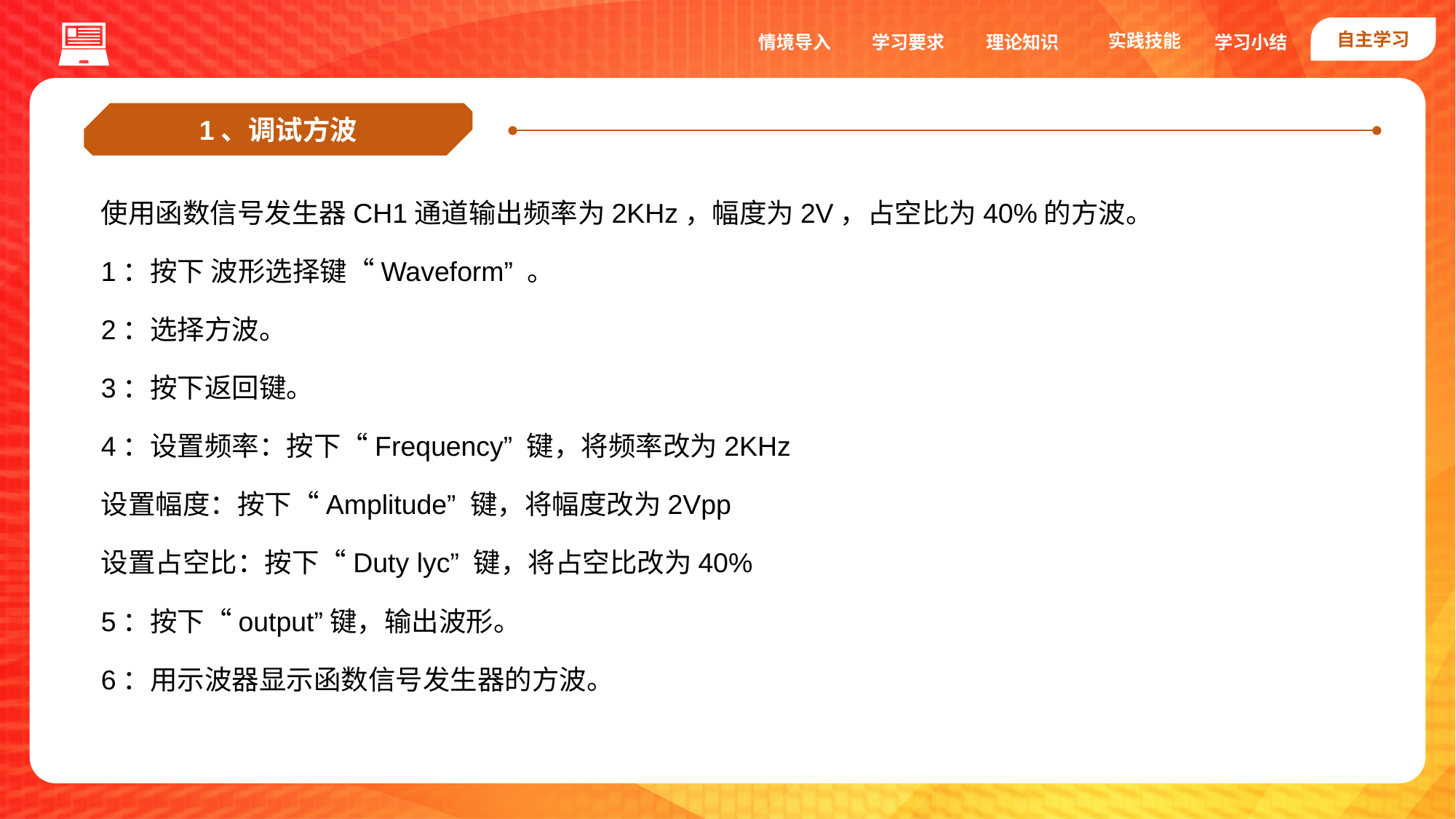

自主学习
实践技能
情境导入
学习要求
理论知识
学习小结

1、调试方波
使用函数信号发生器CH1通道输出频率为2KHz，幅度为2V，占空比为40%的方波。
1：按下 波形选择键“Waveform” 。
2：选择方波。
3：按下返回键。
4：设置频率：按下“Frequency” 键，将频率改为2KHz
设置幅度：按下“Amplitude” 键，将幅度改为2Vpp
设置占空比：按下“Duty lyc” 键，将占空比改为40%
5：按下“output”键，输出波形。
6：用示波器显示函数信号发生器的方波。